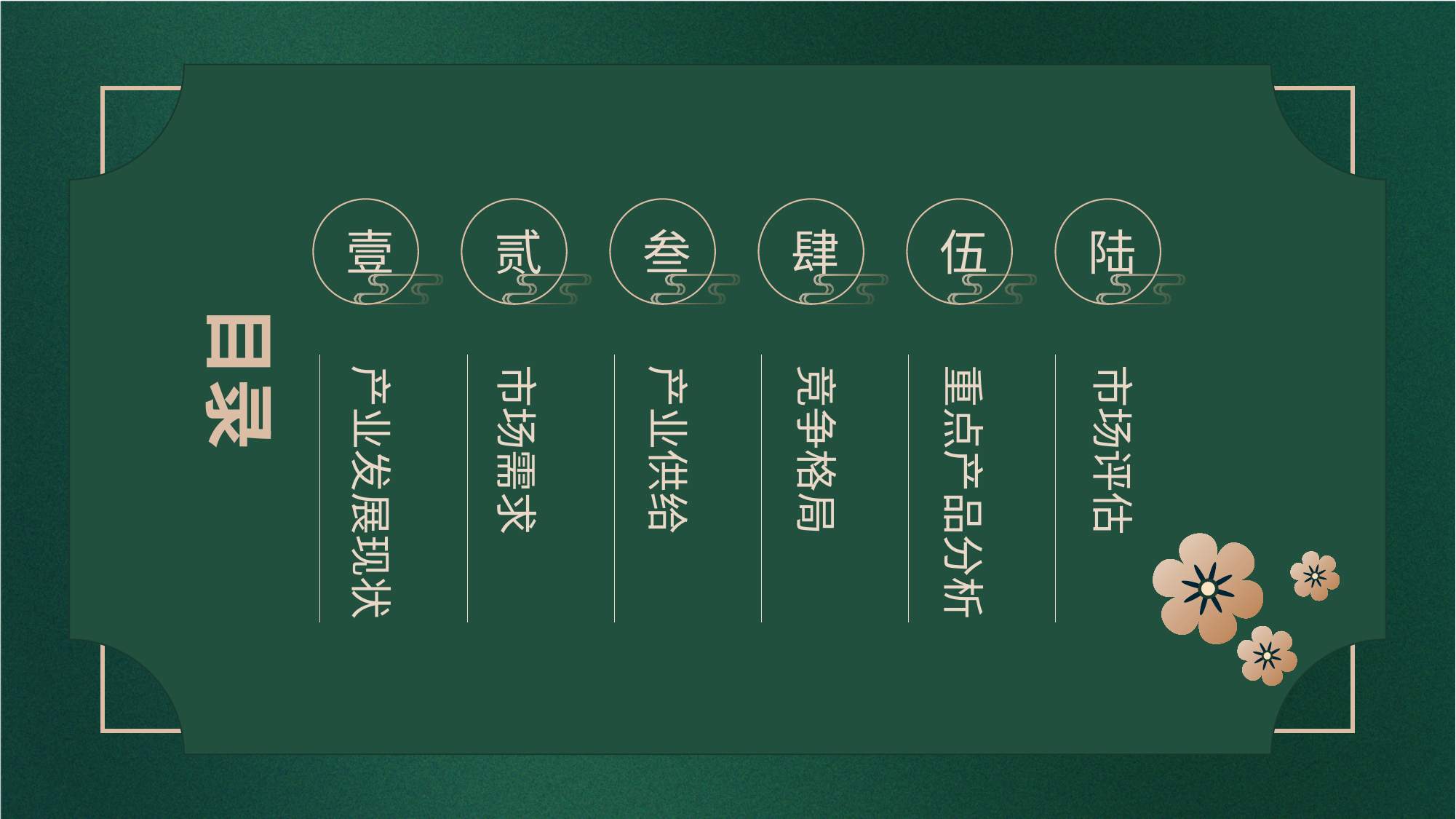

壹

贰

叁

肆

伍

陆

产业发展现状
市场需求
产业供给
竞争格局
重点产品分析
市场评估